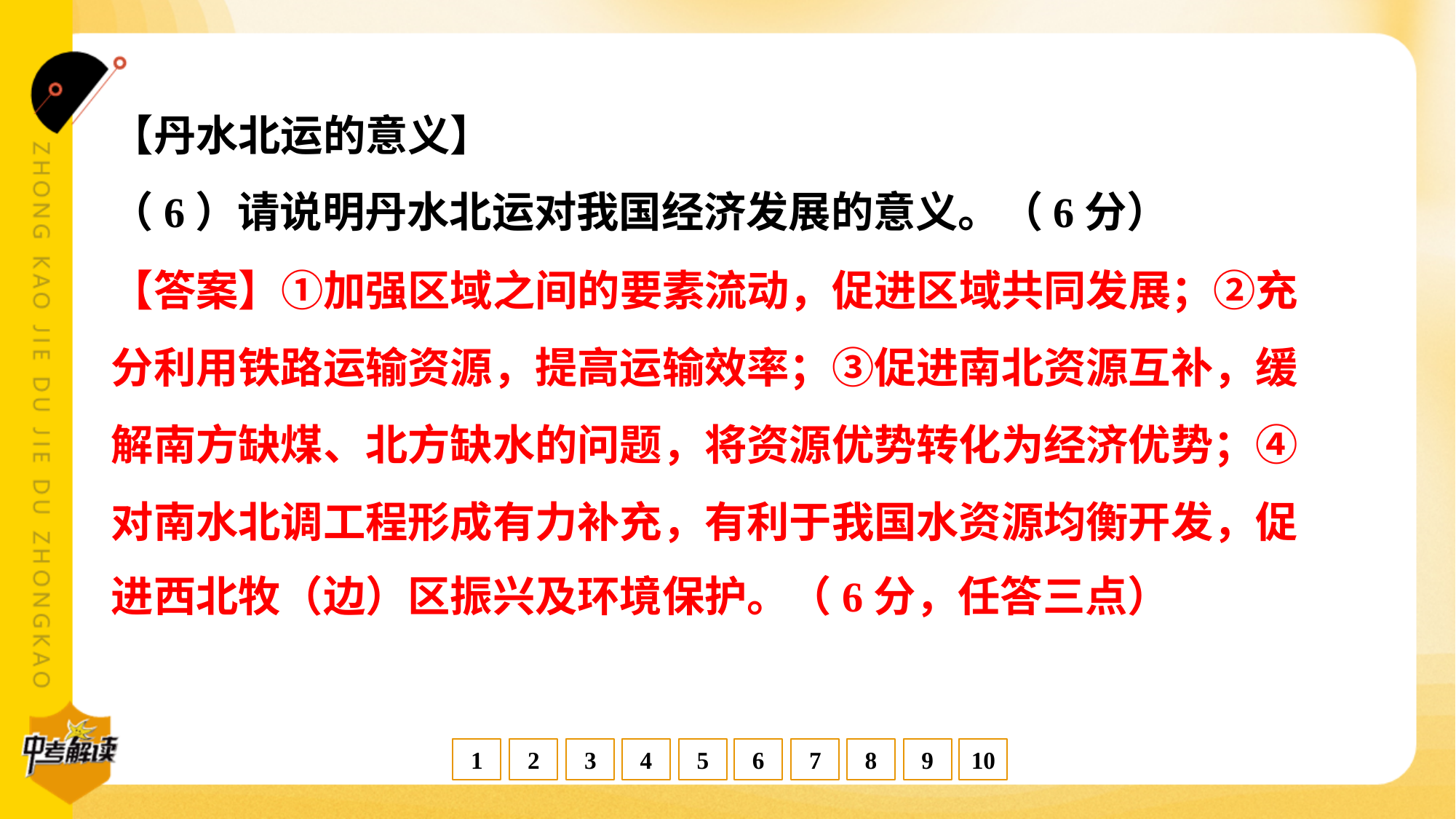

【丹水北运的意义】
（6）请说明丹水北运对我国经济发展的意义。（6分）
【答案】①加强区域之间的要素流动，促进区域共同发展；②充
分利用铁路运输资源，提高运输效率；③促进南北资源互补，缓
解南方缺煤、北方缺水的问题，将资源优势转化为经济优势；④
对南水北调工程形成有力补充，有利于我国水资源均衡开发，促
进西北牧（边）区振兴及环境保护。（6分，任答三点）